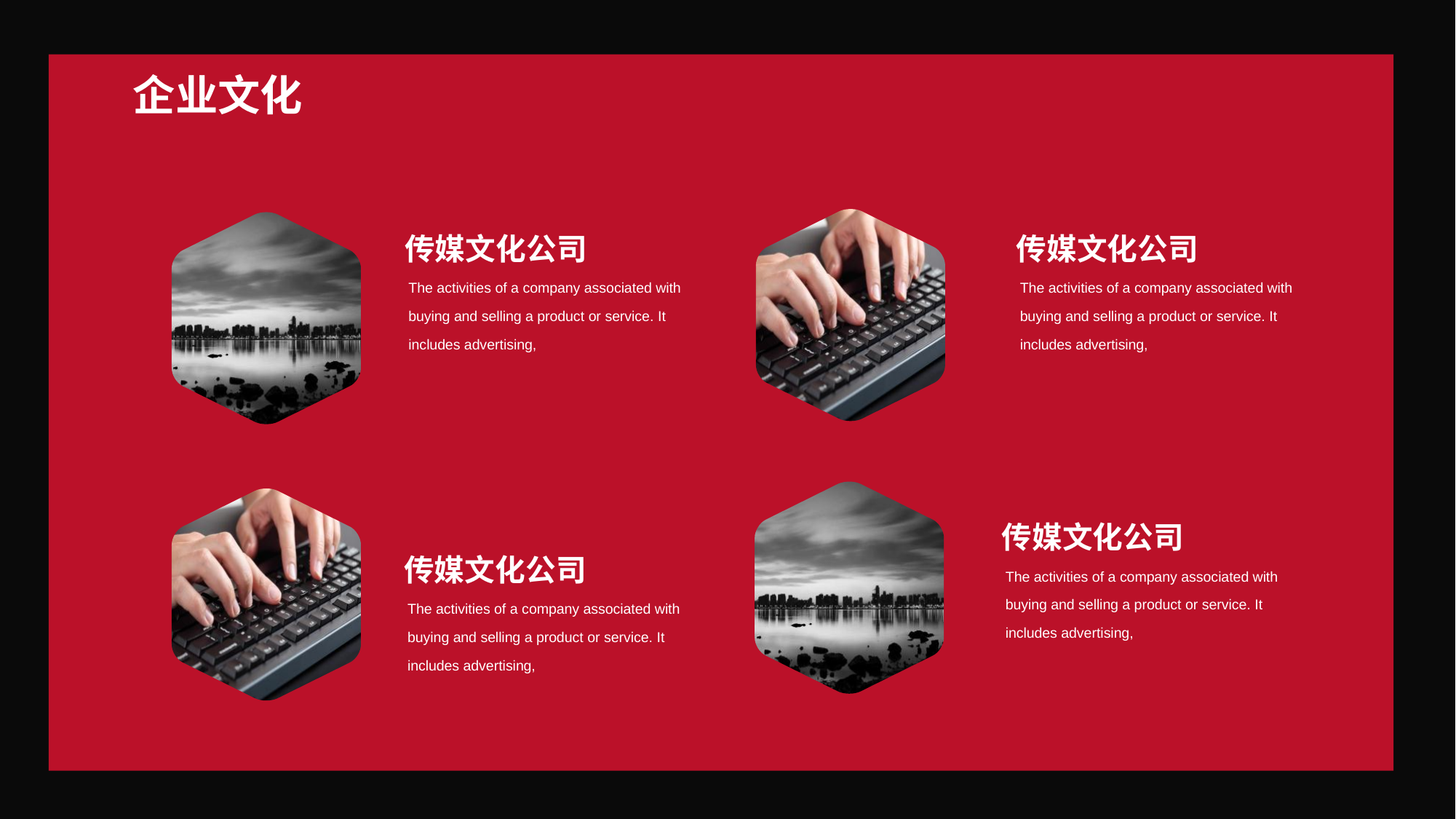

企业文化

传媒文化公司
传媒文化公司
The activities of a company associated with buying and selling a product or service. It includes advertising,
The activities of a company associated with buying and selling a product or service. It includes advertising,

传媒文化公司
传媒文化公司
The activities of a company associated with buying and selling a product or service. It includes advertising,
The activities of a company associated with buying and selling a product or service. It includes advertising,